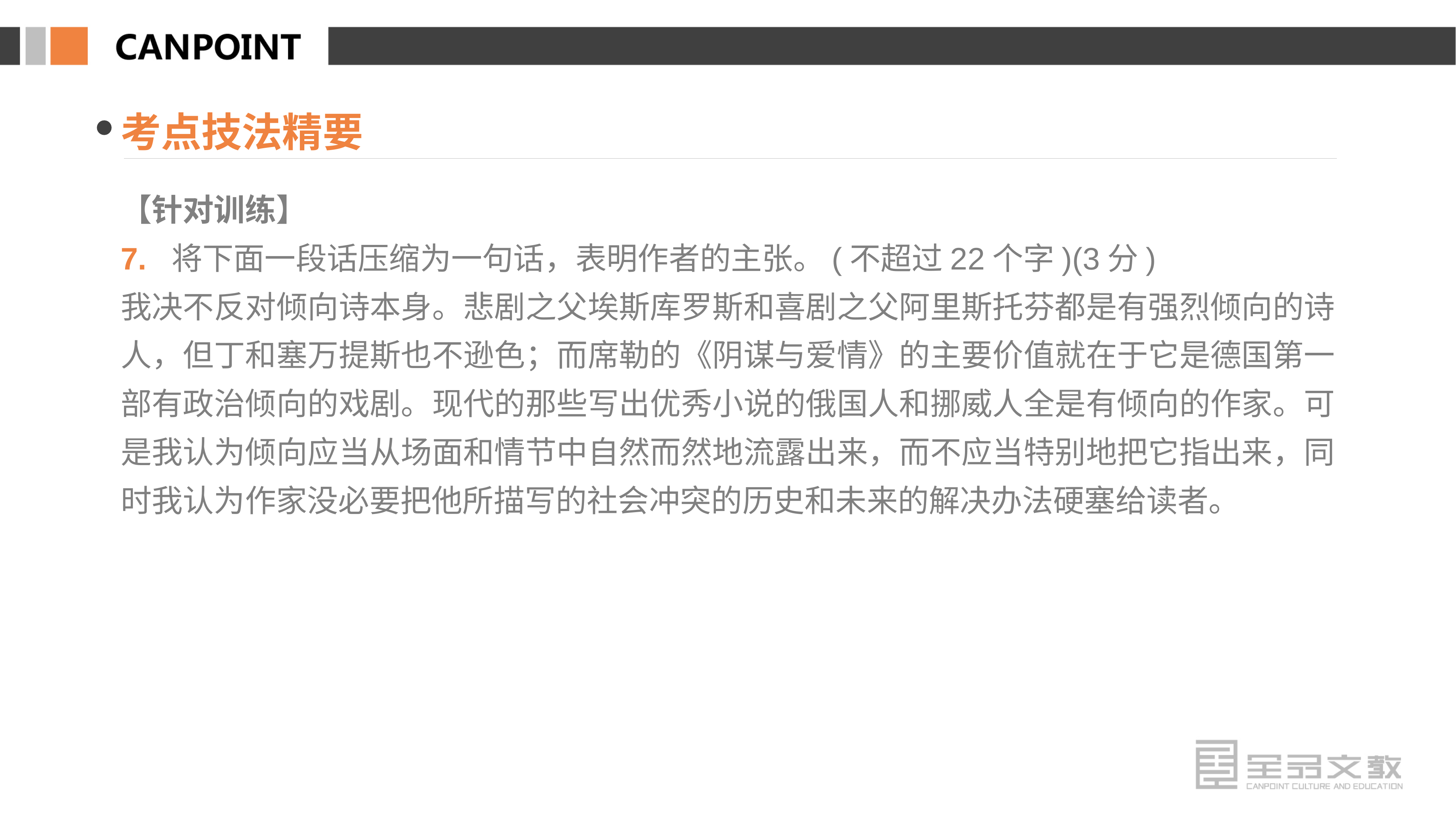

考点技法精要

【针对训练】
7.  将下面一段话压缩为一句话，表明作者的主张。(不超过22个字)(3分)
我决不反对倾向诗本身。悲剧之父埃斯库罗斯和喜剧之父阿里斯托芬都是有强烈倾向的诗人，但丁和塞万提斯也不逊色；而席勒的《阴谋与爱情》的主要价值就在于它是德国第一部有政治倾向的戏剧。现代的那些写出优秀小说的俄国人和挪威人全是有倾向的作家。可是我认为倾向应当从场面和情节中自然而然地流露出来，而不应当特别地把它指出来，同时我认为作家没必要把他所描写的社会冲突的历史和未来的解决办法硬塞给读者。